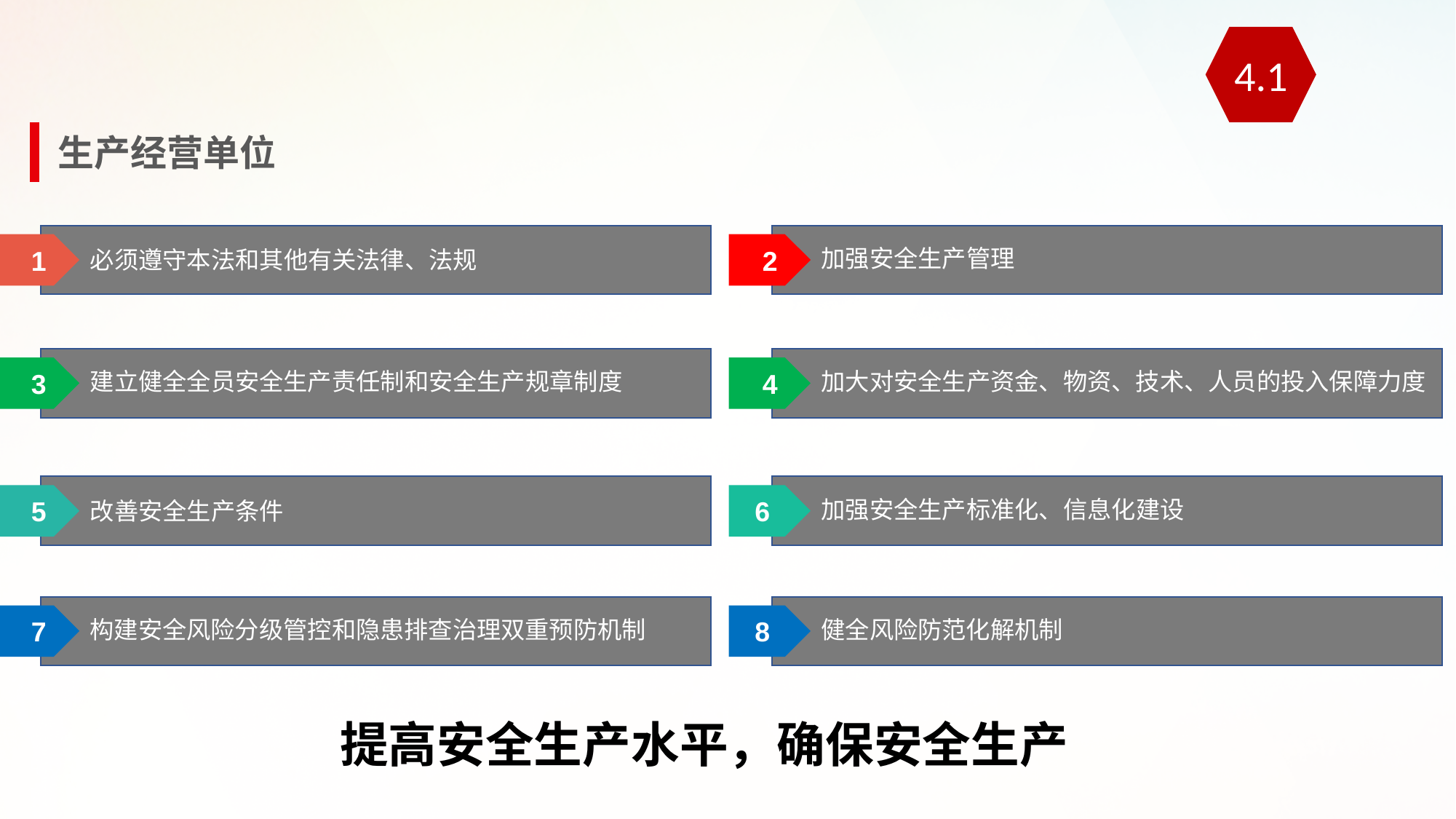

4.1
生产经营单位

   1
必须遵守本法和其他有关法律、法规

   2
加强安全生产管理

   3
建立健全全员安全生产责任制和安全生产规章制度

   4
加大对安全生产资金、物资、技术、人员的投入保障力度

   5
改善安全生产条件

  6
加强安全生产标准化、信息化建设

   7
构建安全风险分级管控和隐患排查治理双重预防机制

  8
健全风险防范化解机制
提高安全生产水平，确保安全生产